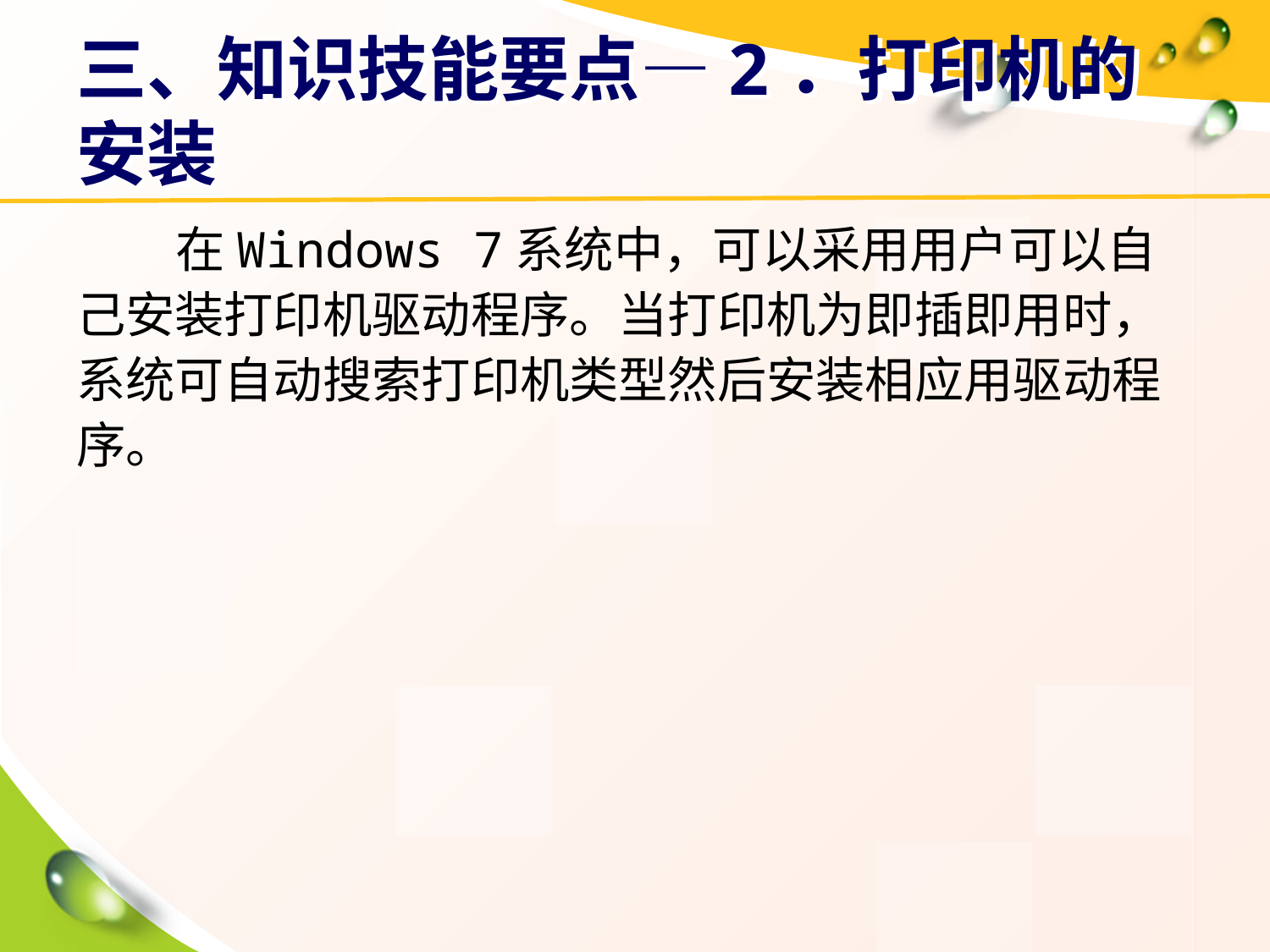

# 三、知识技能要点—2．打印机的安装
在Windows 7系统中，可以采用用户可以自己安装打印机驱动程序。当打印机为即插即用时，系统可自动搜索打印机类型然后安装相应用驱动程序。